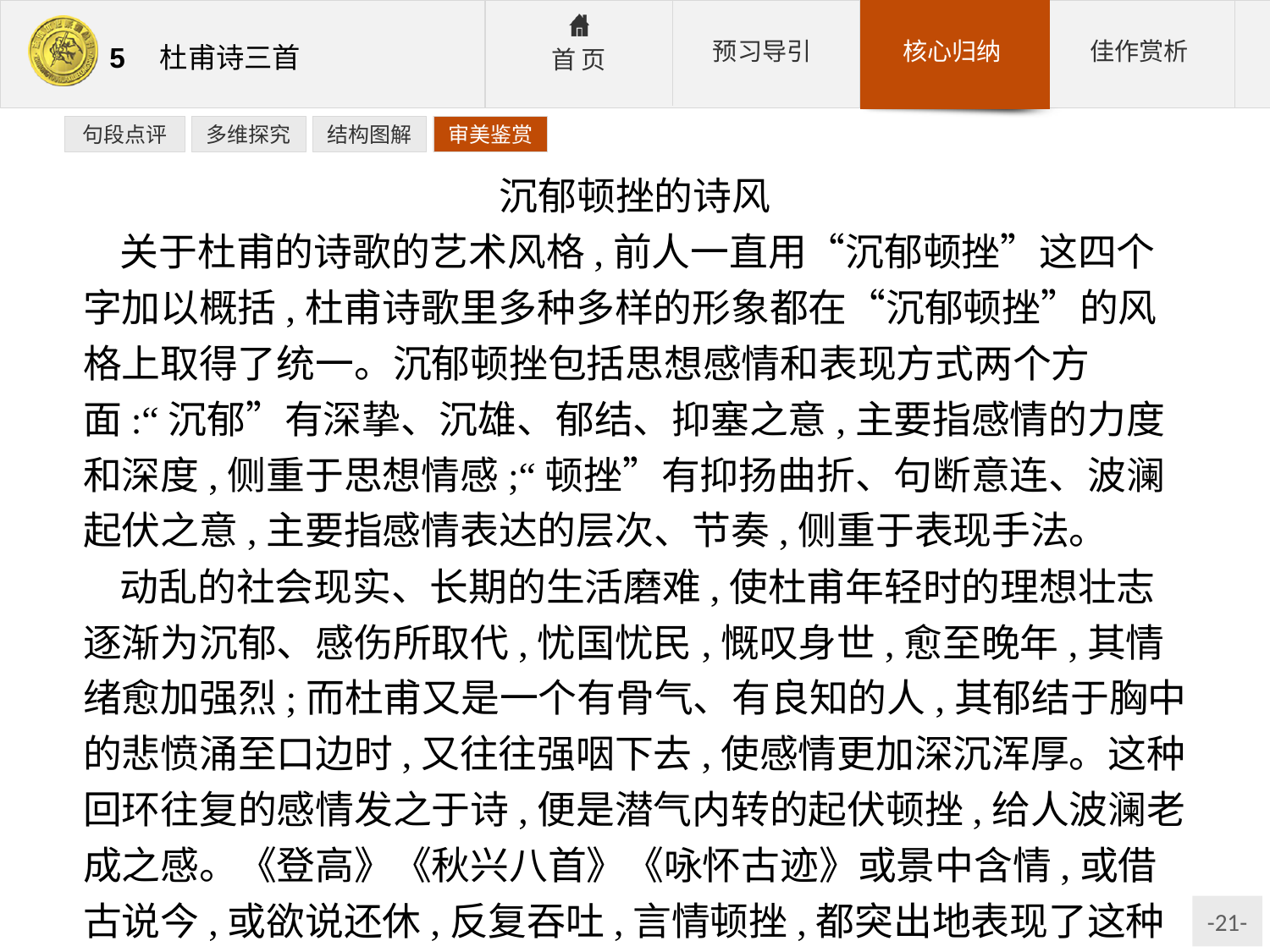

句段点评
多维探究
结构图解
审美鉴赏
沉郁顿挫的诗风
关于杜甫的诗歌的艺术风格,前人一直用“沉郁顿挫”这四个字加以概括,杜甫诗歌里多种多样的形象都在“沉郁顿挫”的风格上取得了统一。沉郁顿挫包括思想感情和表现方式两个方面:“沉郁”有深挚、沉雄、郁结、抑塞之意,主要指感情的力度和深度,侧重于思想情感;“顿挫”有抑扬曲折、句断意连、波澜起伏之意,主要指感情表达的层次、节奏,侧重于表现手法。
动乱的社会现实、长期的生活磨难,使杜甫年轻时的理想壮志逐渐为沉郁、感伤所取代,忧国忧民,慨叹身世,愈至晚年,其情绪愈加强烈;而杜甫又是一个有骨气、有良知的人,其郁结于胸中的悲愤涌至口边时,又往往强咽下去,使感情更加深沉浑厚。这种回环往复的感情发之于诗,便是潜气内转的起伏顿挫,给人波澜老成之感。《登高》《秋兴八首》《咏怀古迹》或景中含情,或借古说今,或欲说还休,反复吞吐,言情顿挫,都突出地表现了这种风格。